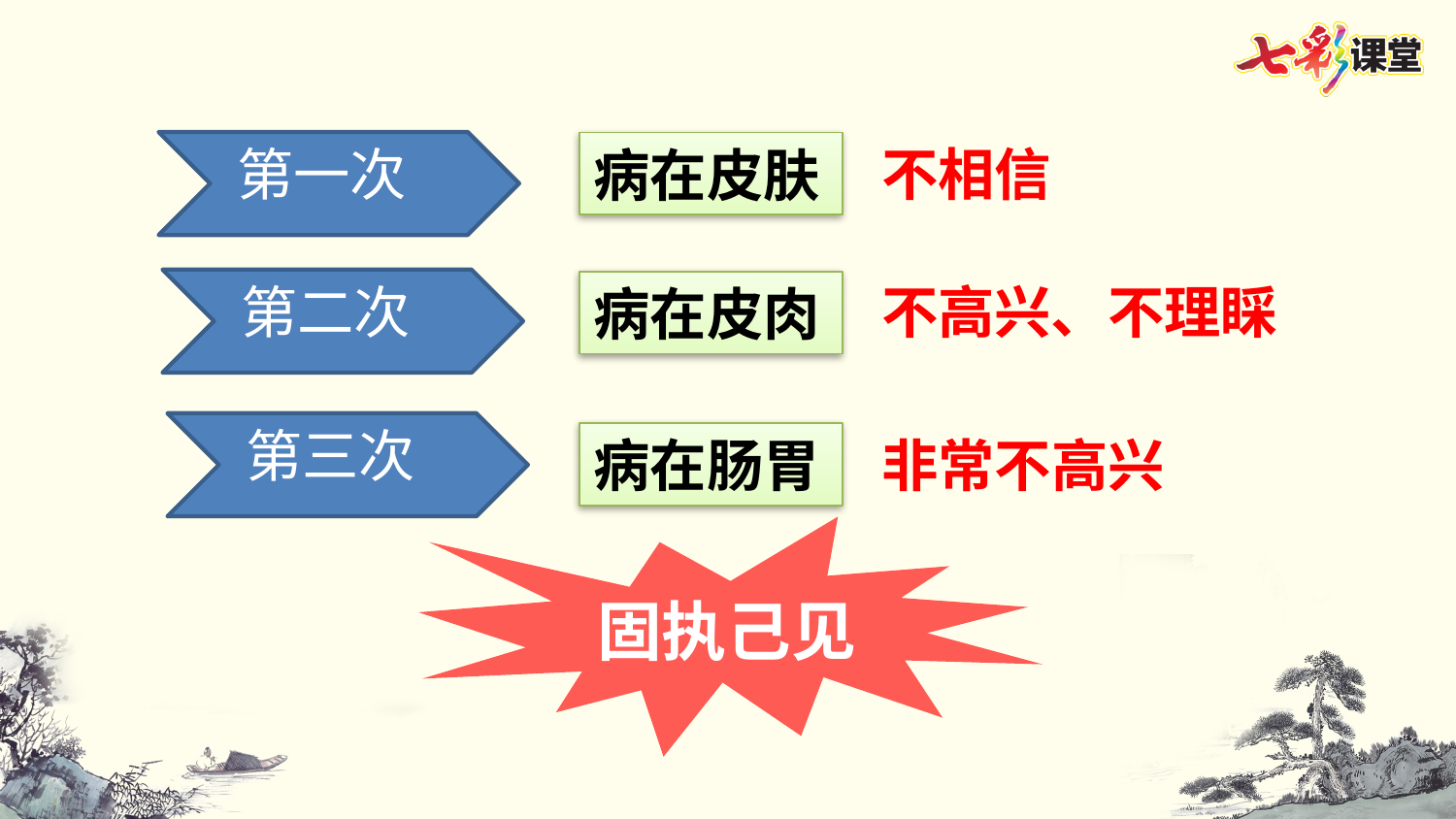

不相信

第一次
病在皮肤

第二次
不高兴、不理睬
病在皮肉

第三次
病在肠胃
非常不高兴
固执己见